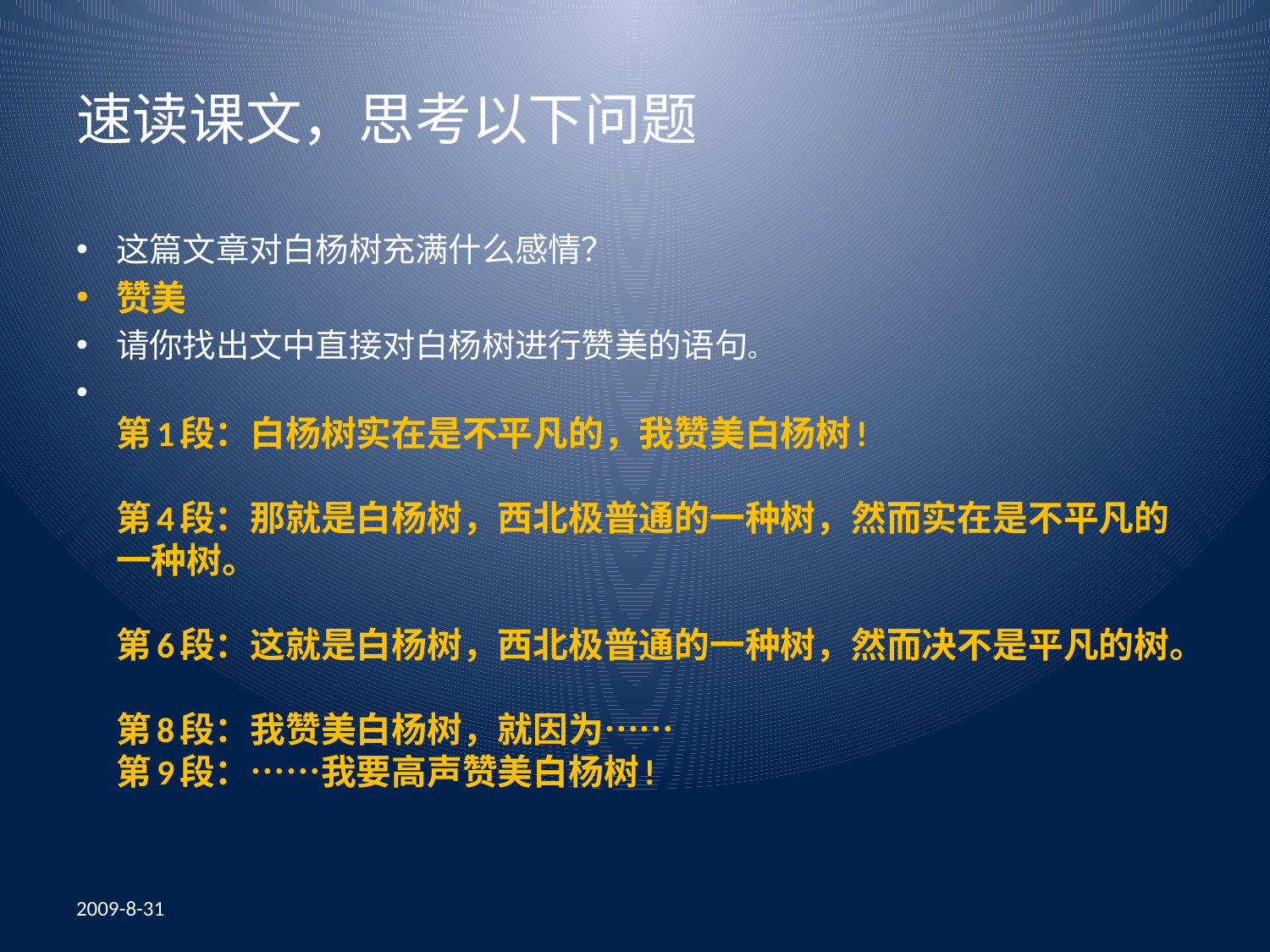

# 速读课文，思考以下问题
这篇文章对白杨树充满什么感情？
赞美
请你找出文中直接对白杨树进行赞美的语句。
第1段：白杨树实在是不平凡的，我赞美白杨树!  
第4段：那就是白杨树，西北极普通的一种树，然而实在是不平凡的一种树。  
第6段：这就是白杨树，西北极普通的一种树，然而决不是平凡的树。  
第8段：我赞美白杨树，就因为……  
第9段：……我要高声赞美白杨树!
2009-8-31
桐城市黄岗初中：舒林
14